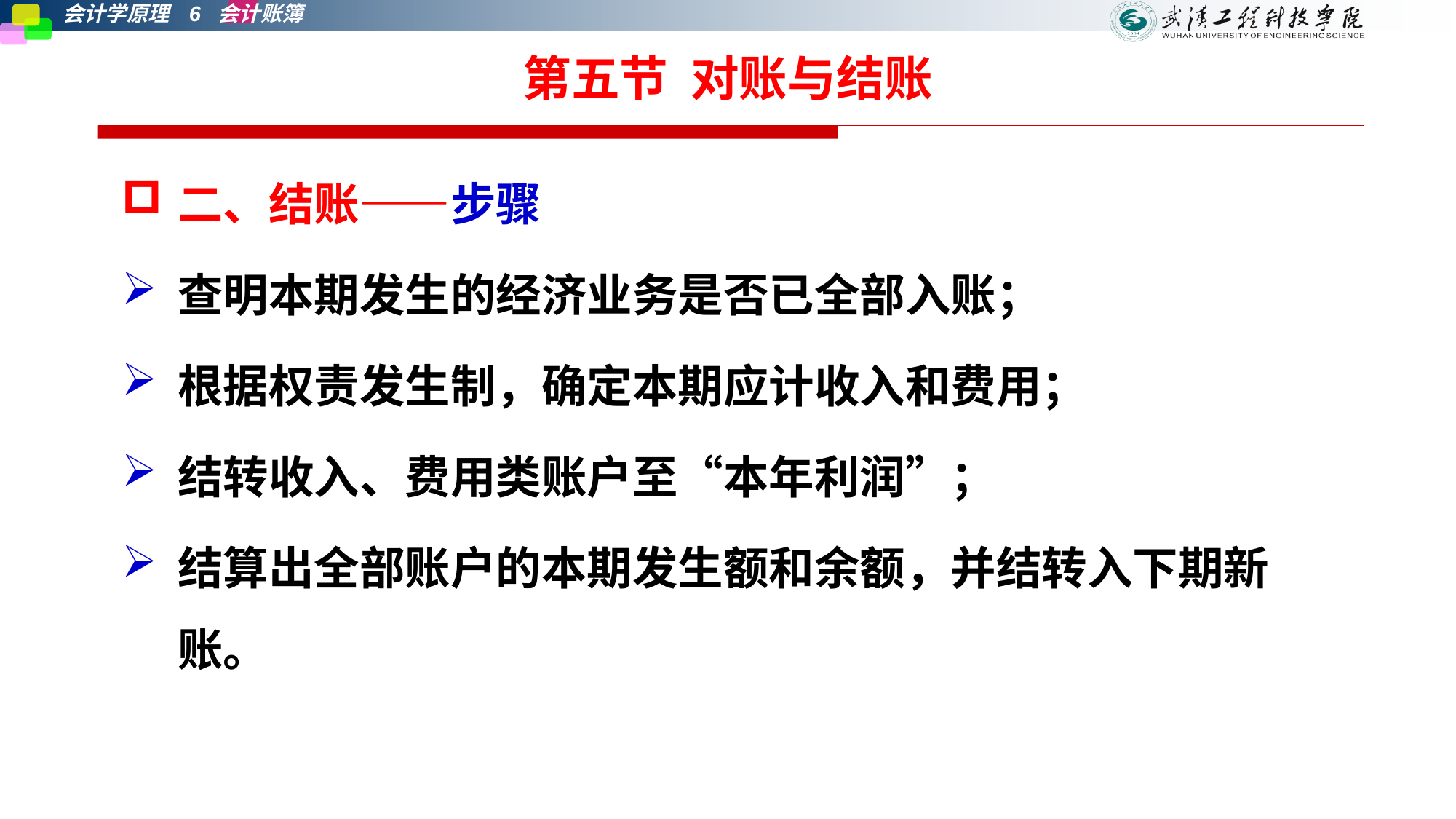

# 第五节  对账与结账
二、结账——步骤
查明本期发生的经济业务是否已全部入账；
根据权责发生制，确定本期应计收入和费用；
结转收入、费用类账户至“本年利润”；
结算出全部账户的本期发生额和余额，并结转入下期新账。